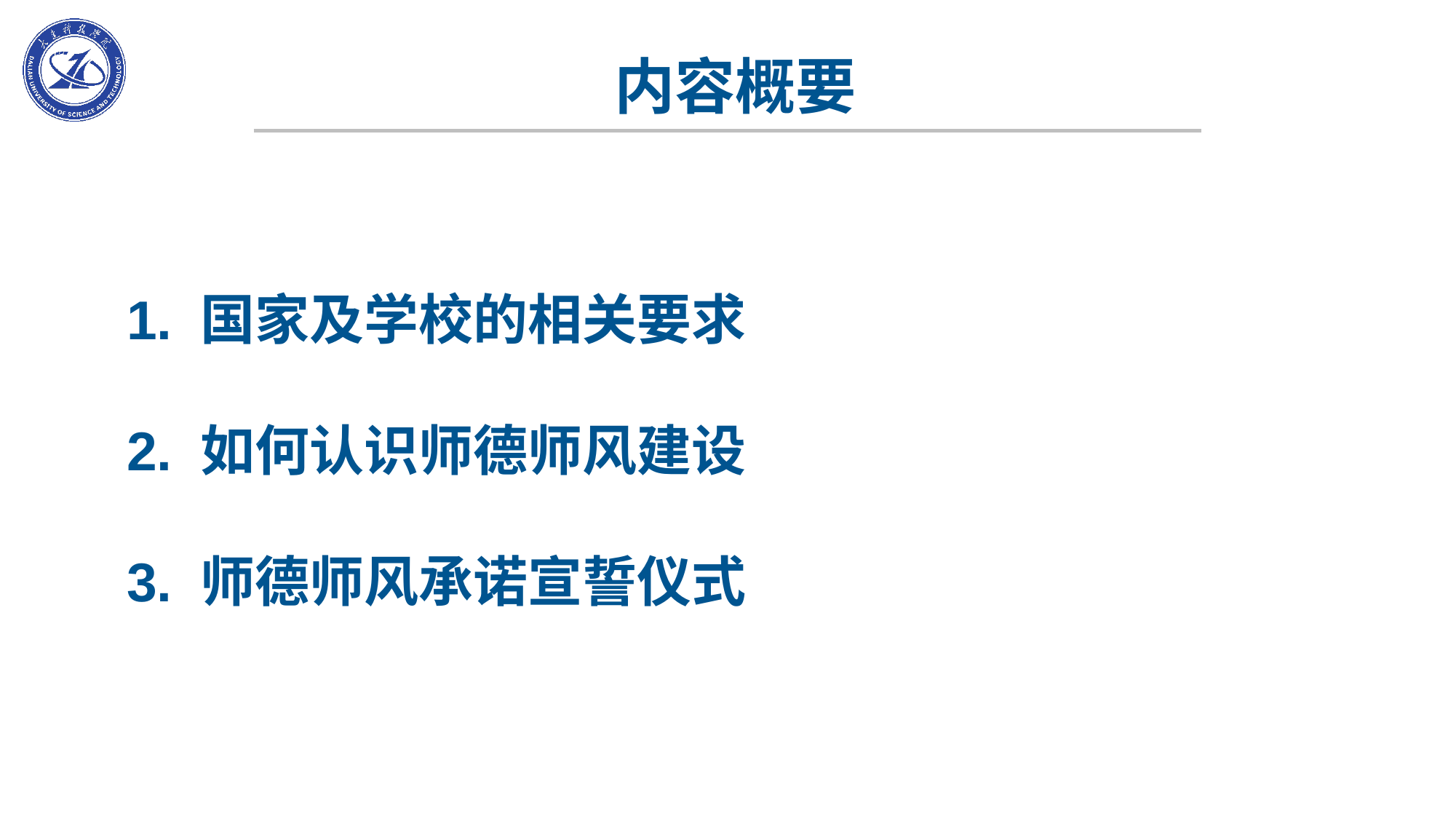

内容概要
1. 国家及学校的相关要求
2. 如何认识师德师风建设
3. 师德师风承诺宣誓仪式